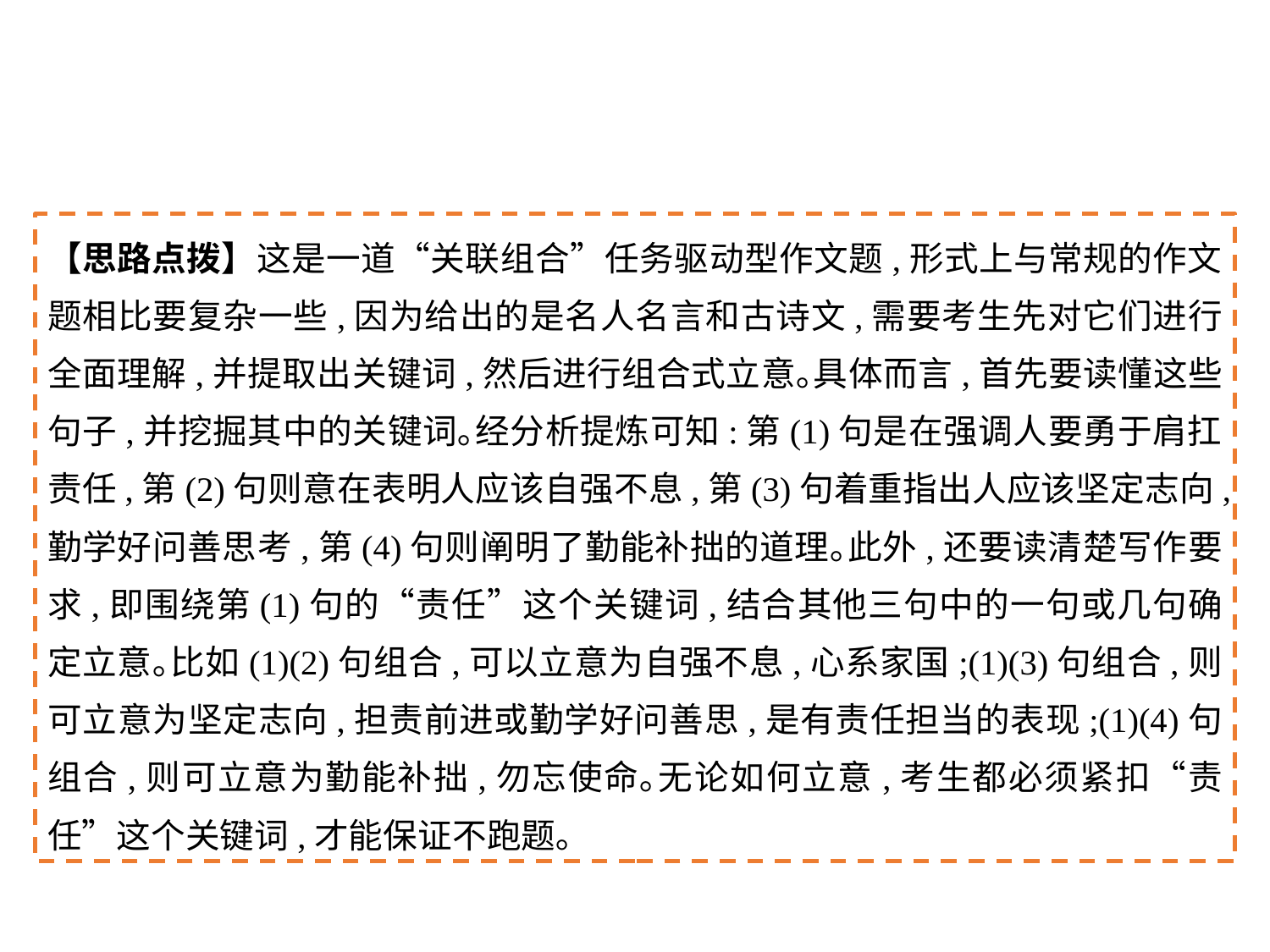

【思路点拨】这是一道“关联组合”任务驱动型作文题,形式上与常规的作文题相比要复杂一些,因为给出的是名人名言和古诗文,需要考生先对它们进行全面理解,并提取出关键词,然后进行组合式立意｡具体而言,首先要读懂这些句子,并挖掘其中的关键词｡经分析提炼可知:第(1)句是在强调人要勇于肩扛责任,第(2)句则意在表明人应该自强不息,第(3)句着重指出人应该坚定志向,勤学好问善思考,第(4)句则阐明了勤能补拙的道理｡此外,还要读清楚写作要求,即围绕第(1)句的“责任”这个关键词,结合其他三句中的一句或几句确定立意｡比如(1)(2)句组合,可以立意为自强不息,心系家国;(1)(3)句组合,则可立意为坚定志向,担责前进或勤学好问善思,是有责任担当的表现;(1)(4)句组合,则可立意为勤能补拙,勿忘使命｡无论如何立意,考生都必须紧扣“责任”这个关键词,才能保证不跑题｡